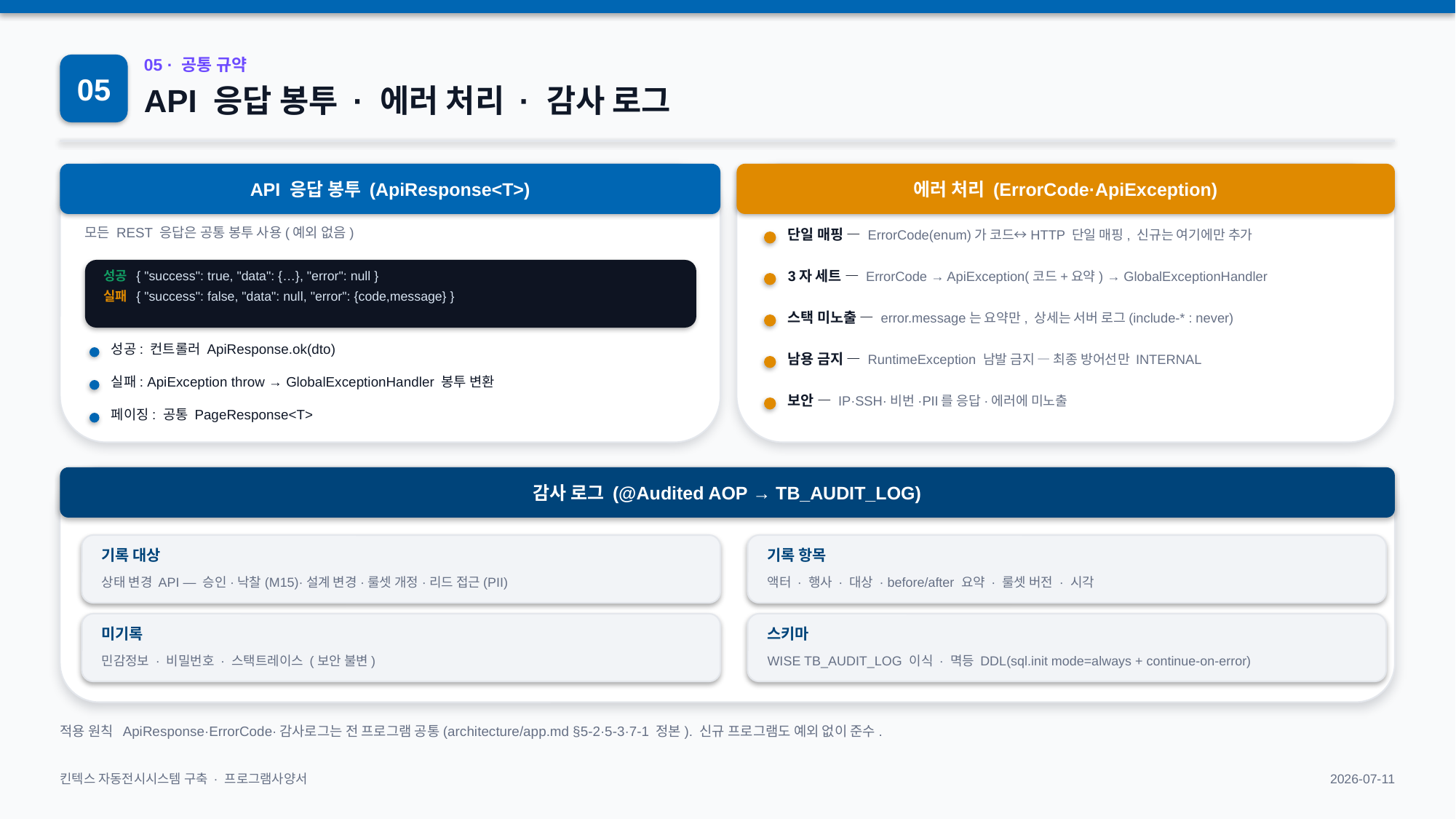

05
05 · 공통 규약
API 응답 봉투 · 에러 처리 · 감사 로그

API 응답 봉투 (ApiResponse<T>)

에러 처리 (ErrorCode·ApiException)
모든 REST 응답은 공통 봉투 사용(예외 없음)
단일 매핑 — ErrorCode(enum)가 코드↔HTTP 단일 매핑, 신규는 여기에만 추가

성공  { "success": true, "data": {…}, "error": null }
실패  { "success": false, "data": null, "error": {code,message} }
3자 세트 — ErrorCode → ApiException(코드+요약) → GlobalExceptionHandler

스택 미노출 — error.message는 요약만, 상세는 서버 로그(include-* : never)

성공: 컨트롤러 ApiResponse.ok(dto)

남용 금지 — RuntimeException 남발 금지 — 최종 방어선만 INTERNAL

실패: ApiException throw → GlobalExceptionHandler 봉투 변환

보안 — IP·SSH·비번·PII를 응답·에러에 미노출

페이징: 공통 PageResponse<T>

감사 로그 (@Audited AOP → TB_AUDIT_LOG)

기록 대상
기록 항목
상태 변경 API — 승인·낙찰(M15)·설계 변경·룰셋 개정·리드 접근(PII)
액터 · 행사 · 대상 · before/after 요약 · 룰셋 버전 · 시각

미기록
스키마
민감정보 · 비밀번호 · 스택트레이스 (보안 불변)
WISE TB_AUDIT_LOG 이식 · 멱등 DDL(sql.init mode=always + continue-on-error)
적용 원칙  ApiResponse·ErrorCode·감사로그는 전 프로그램 공통(architecture/app.md §5-2·5-3·7-1 정본). 신규 프로그램도 예외 없이 준수.
킨텍스 자동전시시스템 구축 · 프로그램사양서
2026-07-11